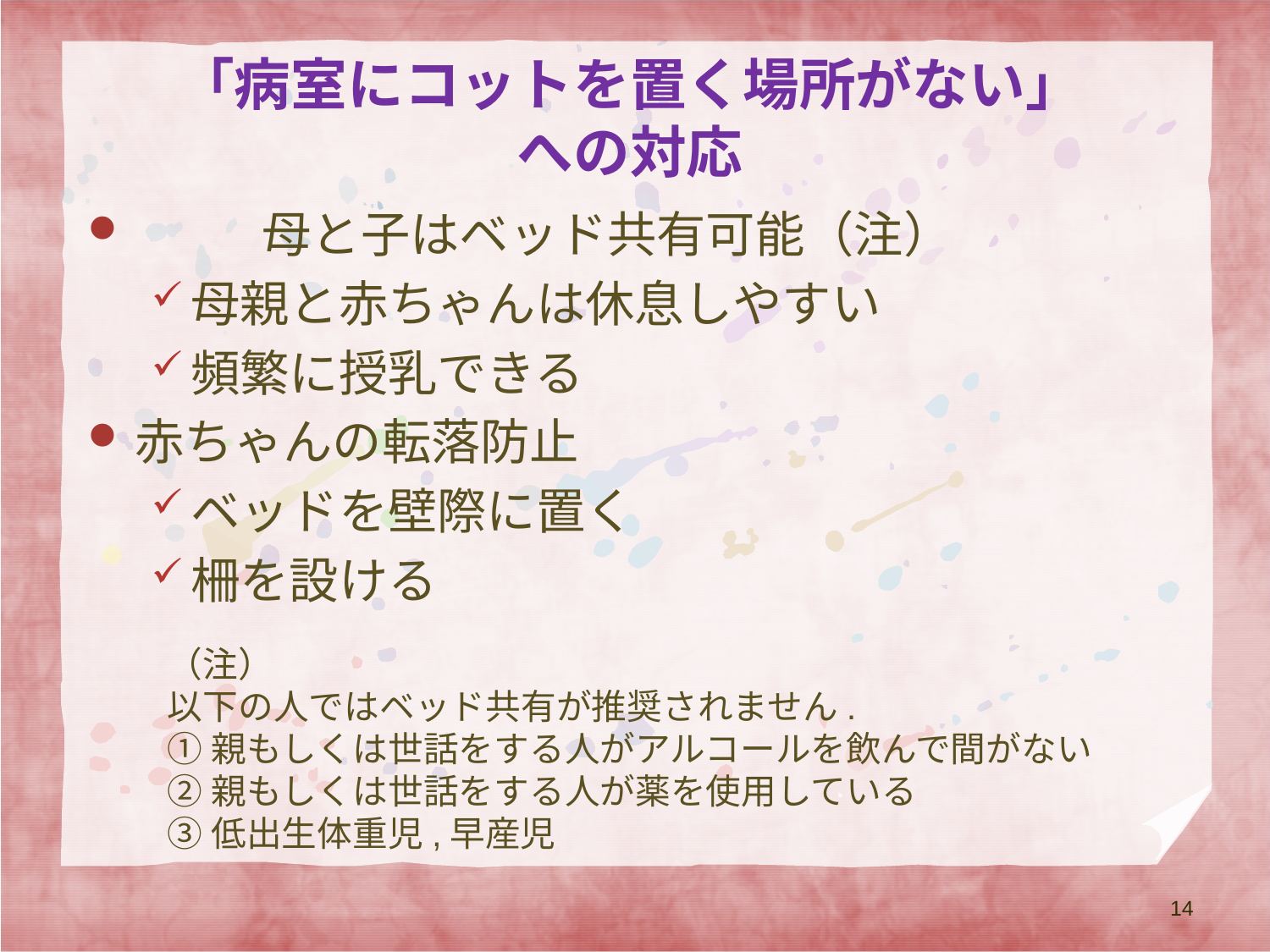

# 「病室にコットを置く場所がない」 への対応
	母と子はベッド共有可能（注）
母親と赤ちゃんは休息しやすい
頻繁に授乳できる
赤ちゃんの転落防止
ベッドを壁際に置く
柵を設ける
（注）
以下の人ではベッド共有が推奨されません.
①親もしくは世話をする人がアルコールを飲んで間がない
②親もしくは世話をする人が薬を使用している
③低出生体重児,早産児
14